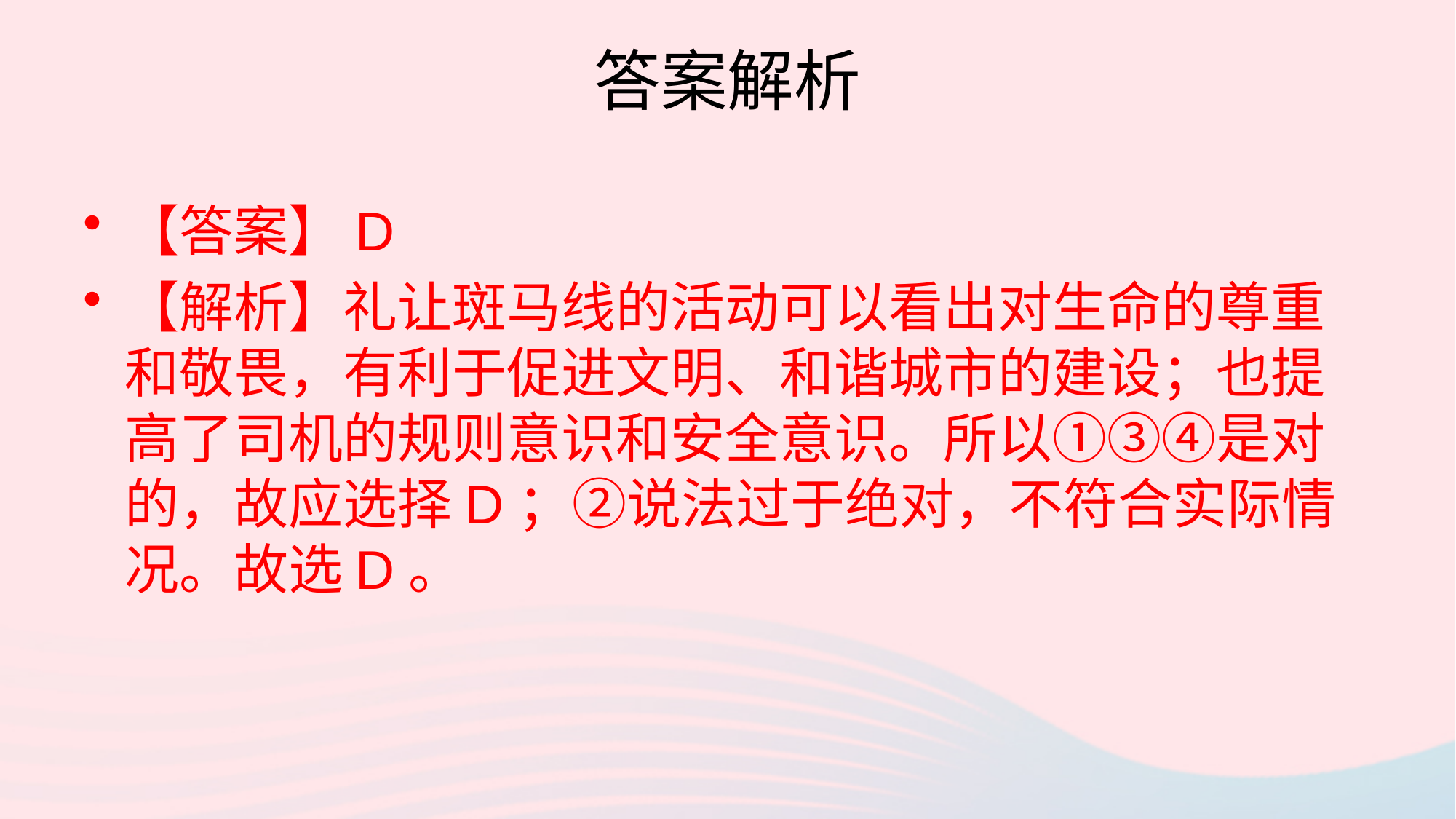

# 答案解析
【答案】D
【解析】礼让斑马线的活动可以看出对生命的尊重和敬畏，有利于促进文明、和谐城市的建设；也提高了司机的规则意识和安全意识。所以①③④是对的，故应选择D；②说法过于绝对，不符合实际情况。故选D。